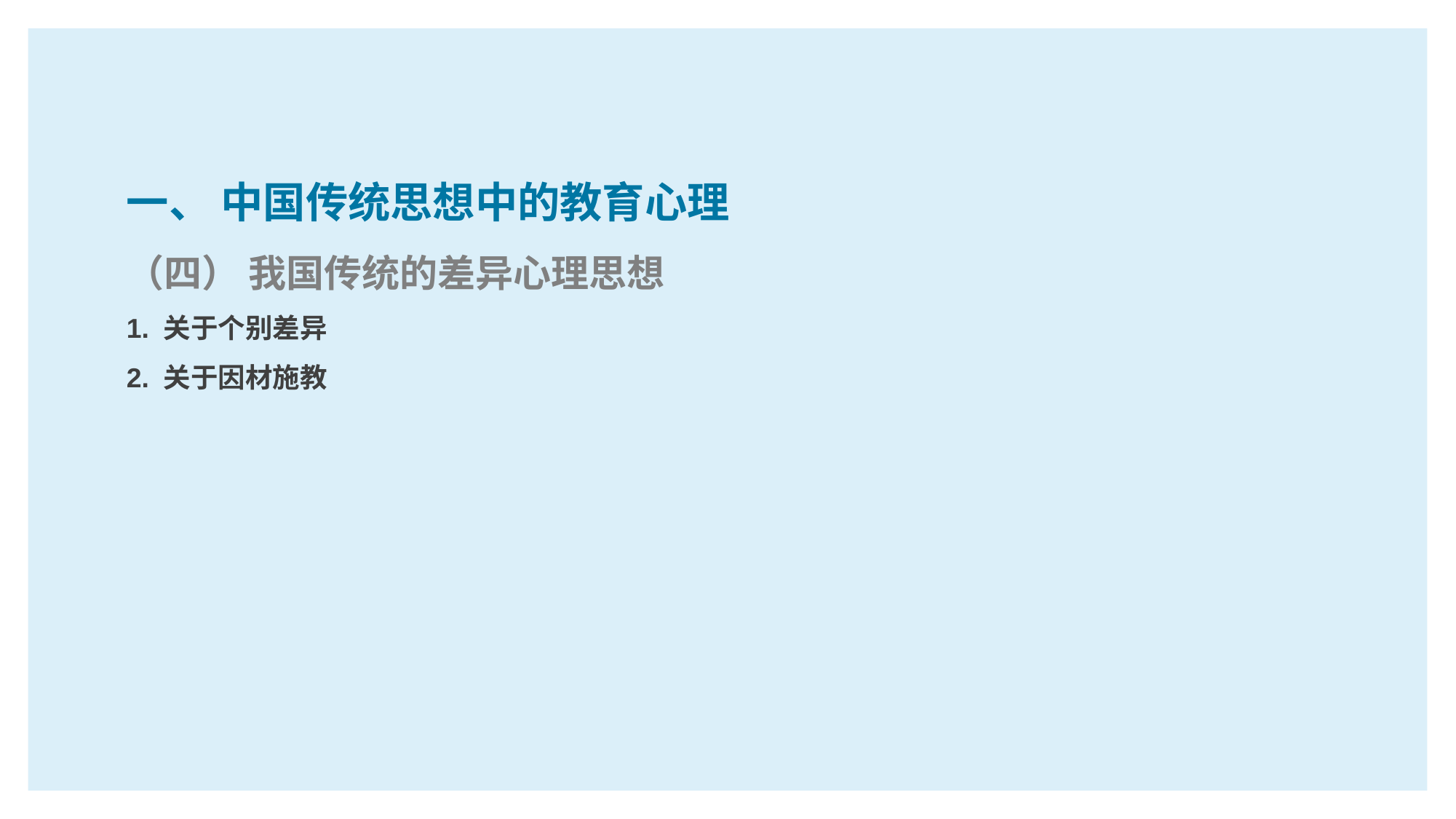

一、 中国传统思想中的教育心理
（四） 我国传统的差异心理思想
1. 关于个别差异
2. 关于因材施教